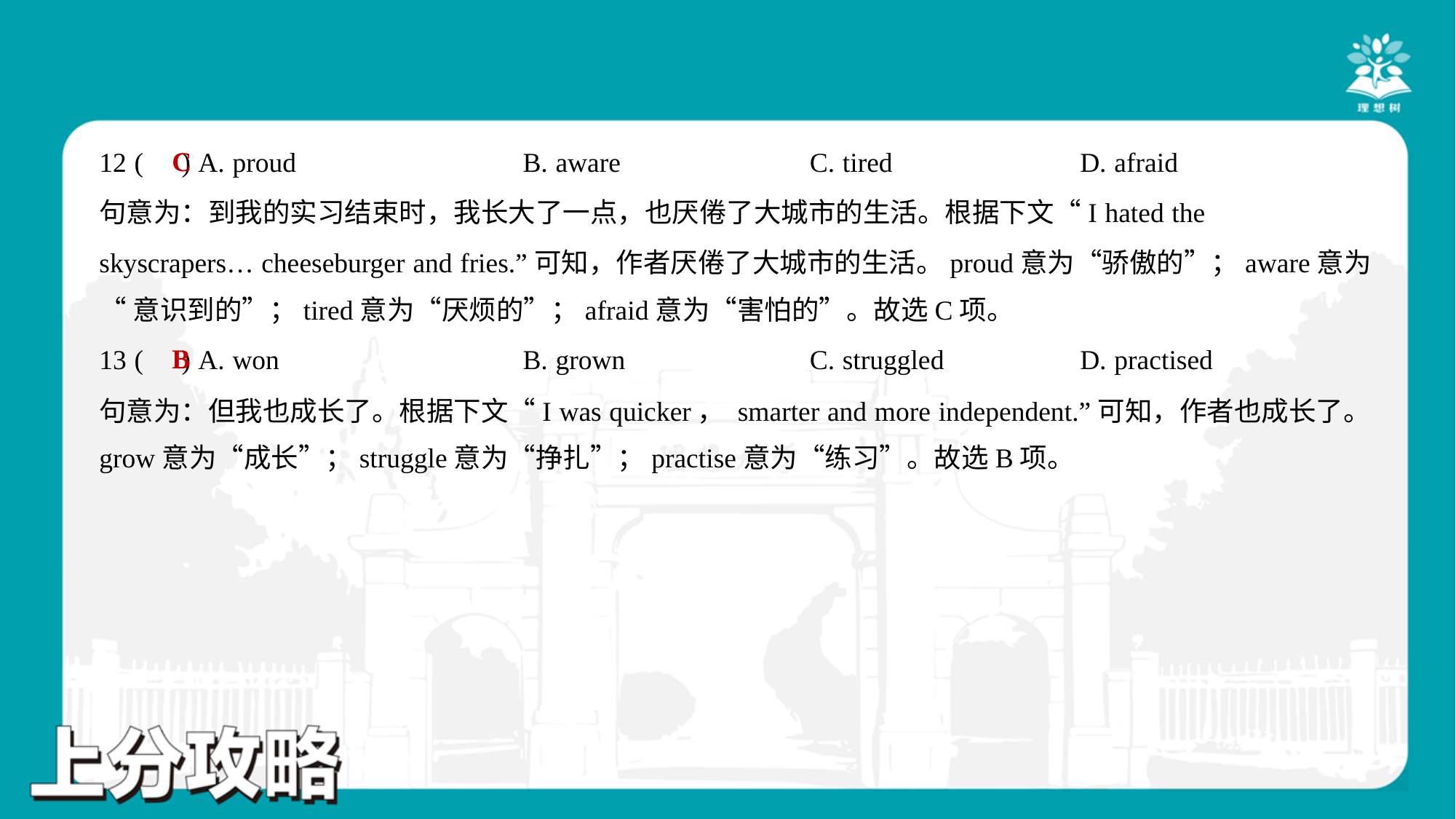

C
12 (     ) A. proud	B. aware	C. tired	D. afraid
句意为：到我的实习结束时，我长大了一点，也厌倦了大城市的生活。根据下文“I hated the
skyscrapers… cheeseburger and fries.”可知，作者厌倦了大城市的生活。proud意为“骄傲的”；aware意为
“意识到的”；tired意为“厌烦的”；afraid意为“害怕的”。故选C项。
B
13 (     ) A. won	B. grown	C. struggled	D. practised
句意为：但我也成长了。根据下文“I was quicker， smarter and more independent.”可知，作者也成长了。
grow意为“成长”；struggle意为“挣扎”；practise意为“练习”。故选B项。